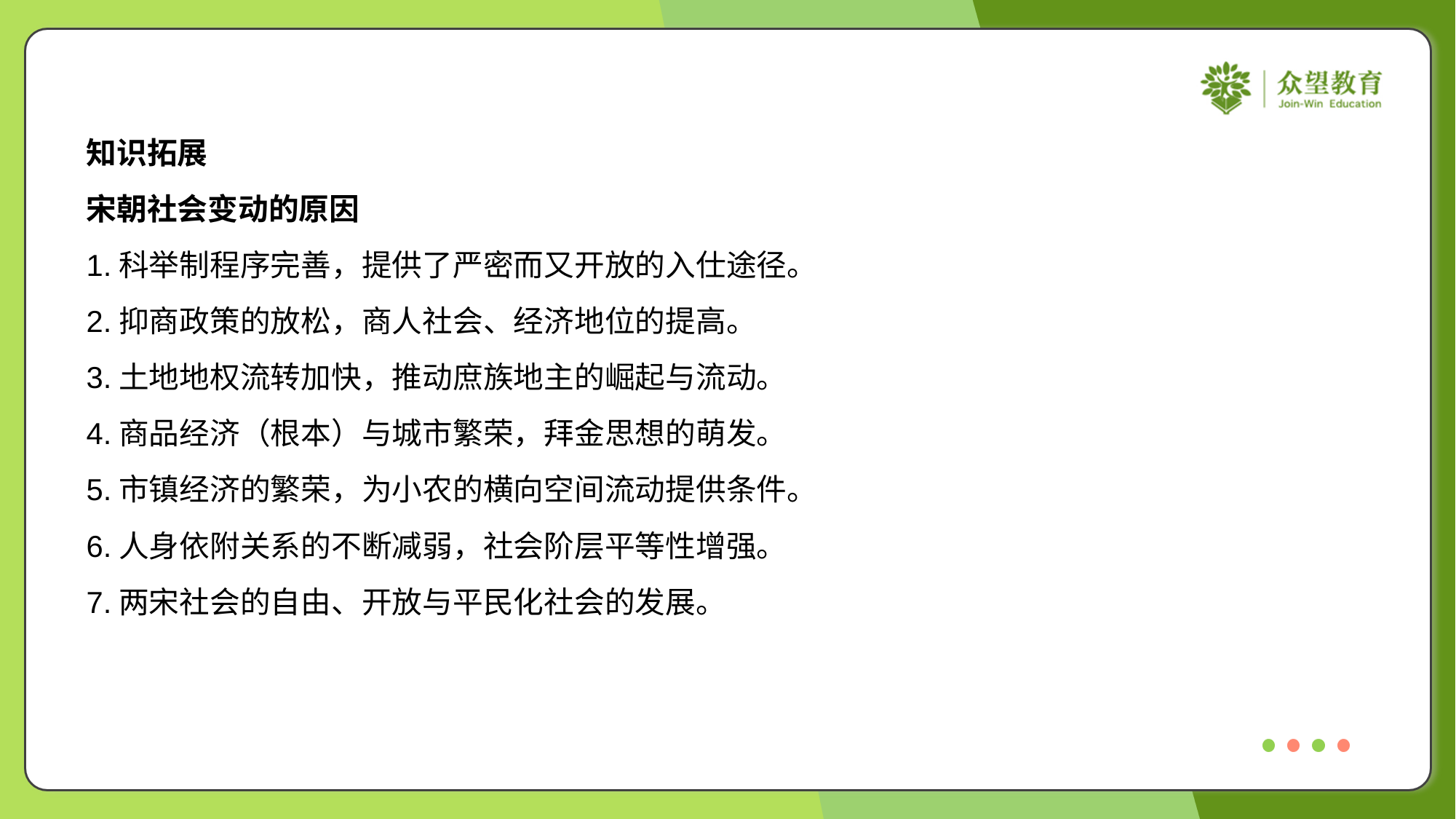

知识拓展
宋朝社会变动的原因
1.科举制程序完善，提供了严密而又开放的入仕途径。
2.抑商政策的放松，商人社会、经济地位的提高。
3.土地地权流转加快，推动庶族地主的崛起与流动。
4.商品经济（根本）与城市繁荣，拜金思想的萌发。
5.市镇经济的繁荣，为小农的横向空间流动提供条件。
6.人身依附关系的不断减弱，社会阶层平等性增强。
7.两宋社会的自由、开放与平民化社会的发展。